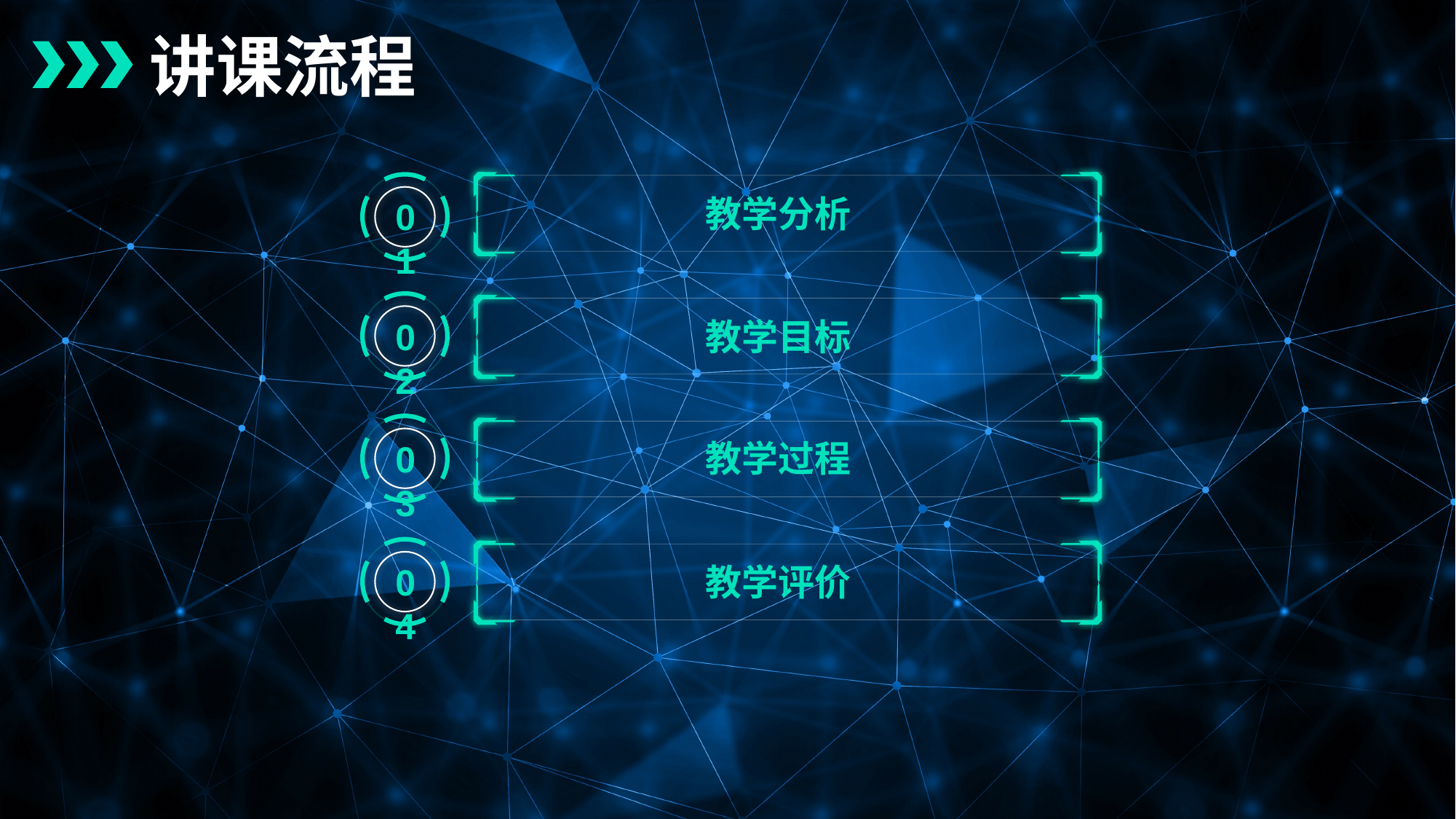

讲课流程

教学分析
01

教学目标
02

教学过程
03

教学评价
04